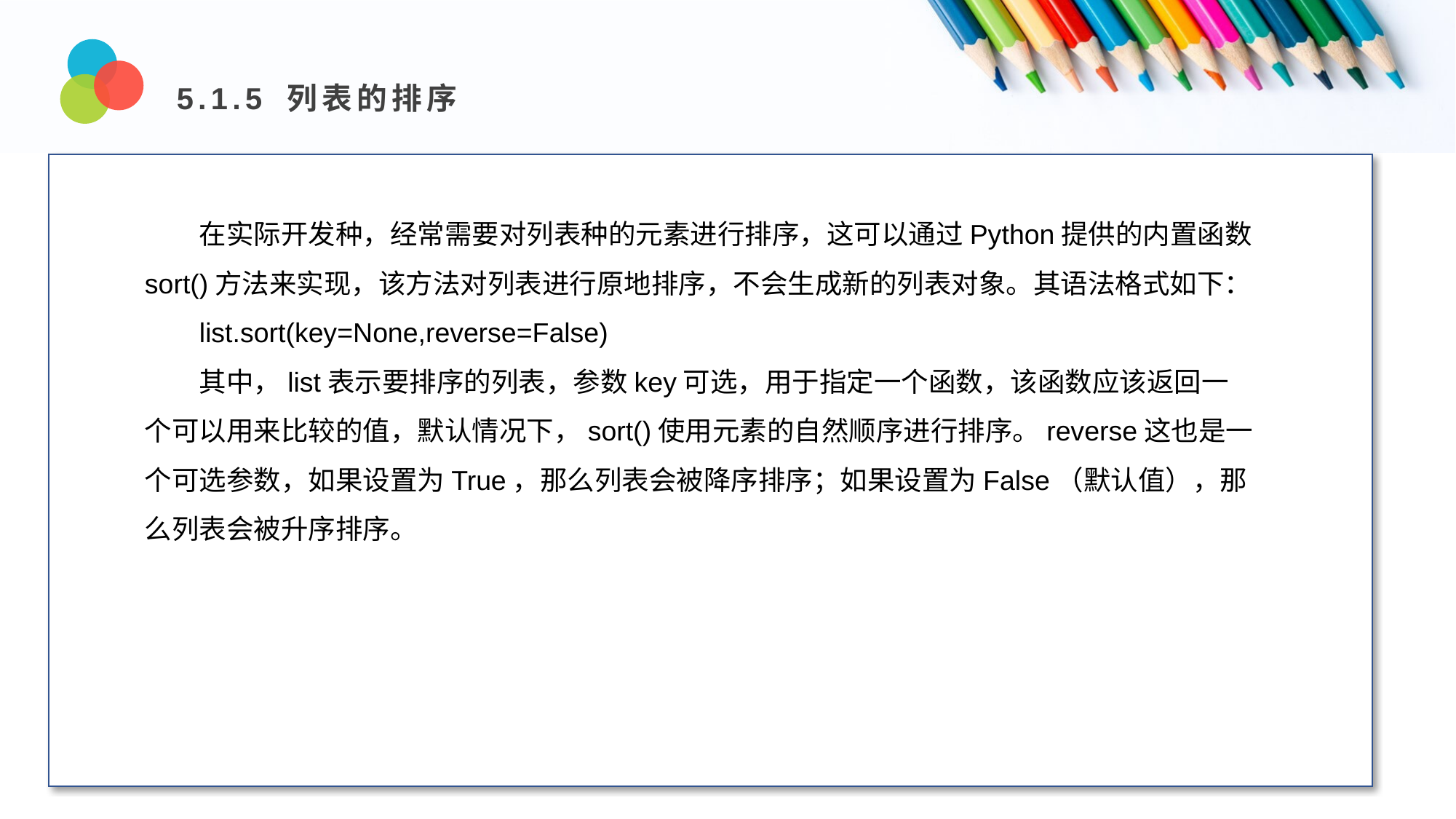

5.1.5 列表的排序
Design and Production
在实际开发种，经常需要对列表种的元素进行排序，这可以通过Python提供的内置函数sort()方法来实现，该方法对列表进行原地排序，不会生成新的列表对象。其语法格式如下：
list.sort(key=None,reverse=False)
其中，list表示要排序的列表，参数key可选，用于指定一个函数，该函数应该返回一个可以用来比较的值，默认情况下，sort()使用元素的自然顺序进行排序。reverse这也是一个可选参数，如果设置为True，那么列表会被降序排序；如果设置为False（默认值），那么列表会被升序排序。